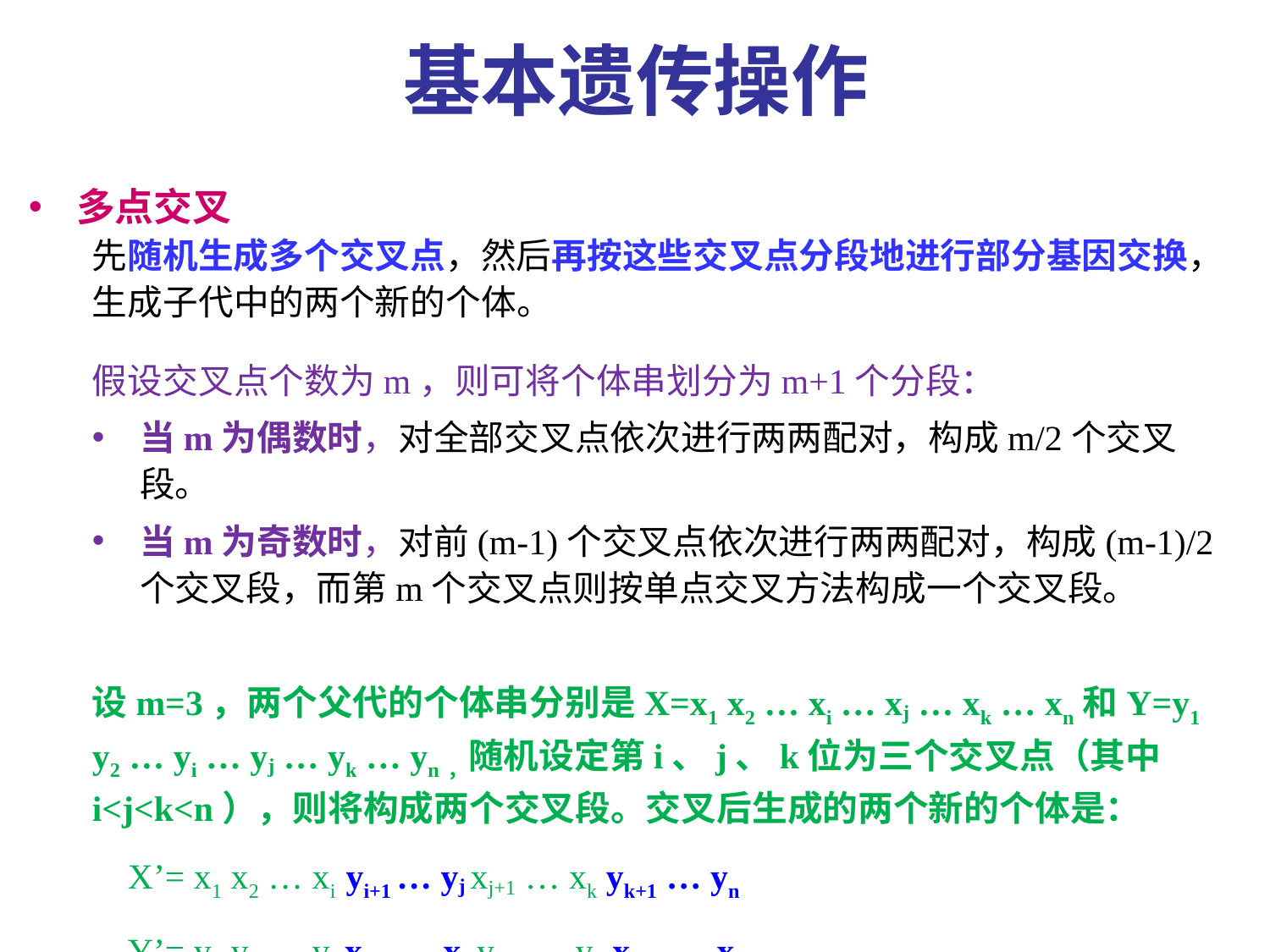

基本遗传操作
多点交叉
先随机生成多个交叉点，然后再按这些交叉点分段地进行部分基因交换，生成子代中的两个新的个体。
假设交叉点个数为m，则可将个体串划分为m+1个分段：
当m为偶数时，对全部交叉点依次进行两两配对，构成m/2个交叉段。
当m为奇数时，对前(m-1)个交叉点依次进行两两配对，构成(m-1)/2个交叉段，而第m个交叉点则按单点交叉方法构成一个交叉段。

设m=3，两个父代的个体串分别是X=x1 x2 … xi … xj … xk … xn和Y=y1 y2 … yi … yj … yk … yn，随机设定第i、j、k位为三个交叉点（其中i<j<k<n），则将构成两个交叉段。交叉后生成的两个新的个体是：
    X’= x1 x2 … xi  yi+1 … yj xj+1 … xk yk+1 … yn
    Y’= y1 y2 … yi xi+1 … xj yj+1 … yk xk+1 … xn